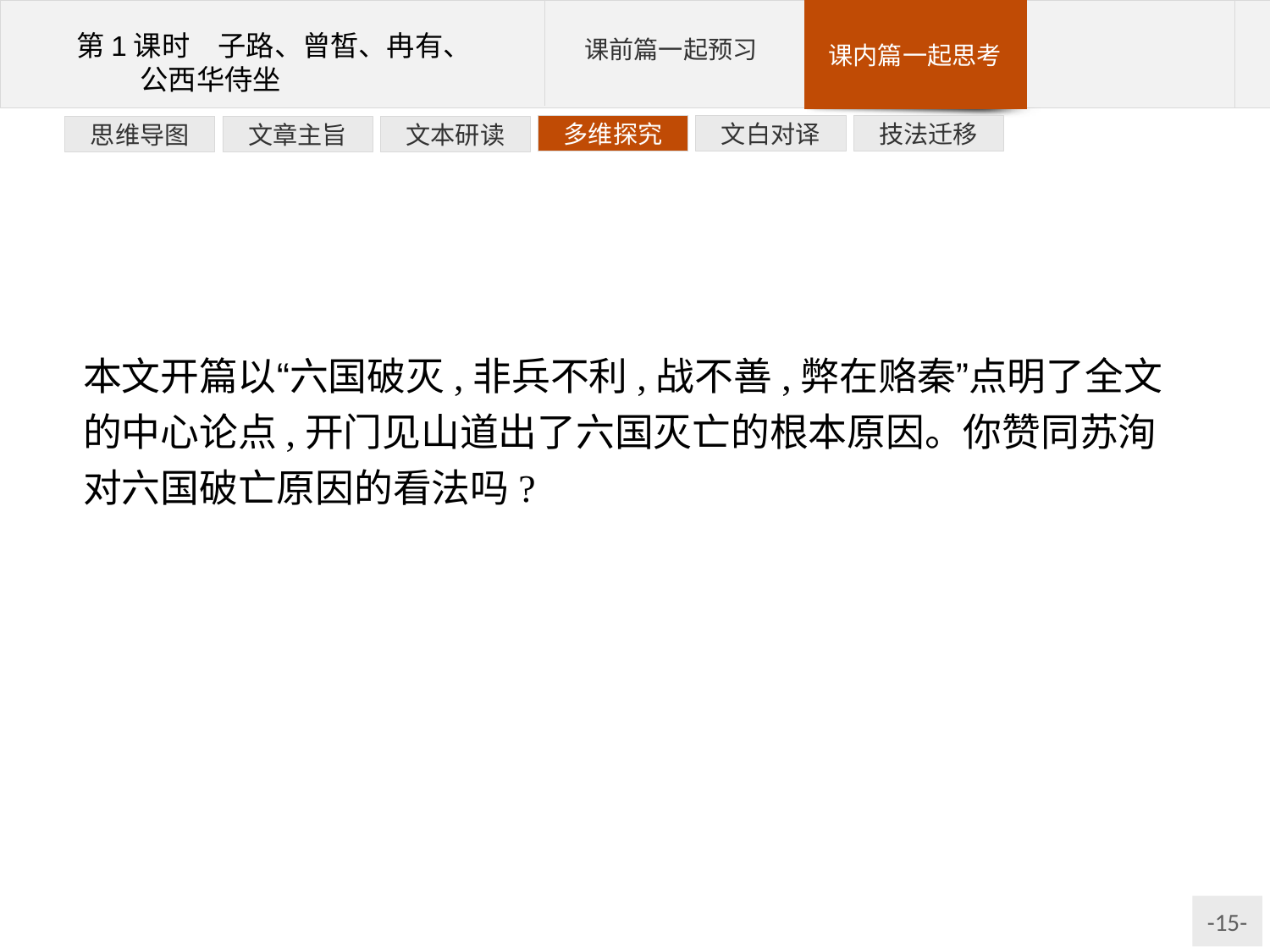

技法迁移
文白对译
多维探究
文本研读
文章主旨
思维导图
本文开篇以“六国破灭,非兵不利,战不善,弊在赂秦”点明了全文的中心论点,开门见山道出了六国灭亡的根本原因。你赞同苏洵对六国破亡原因的看法吗?